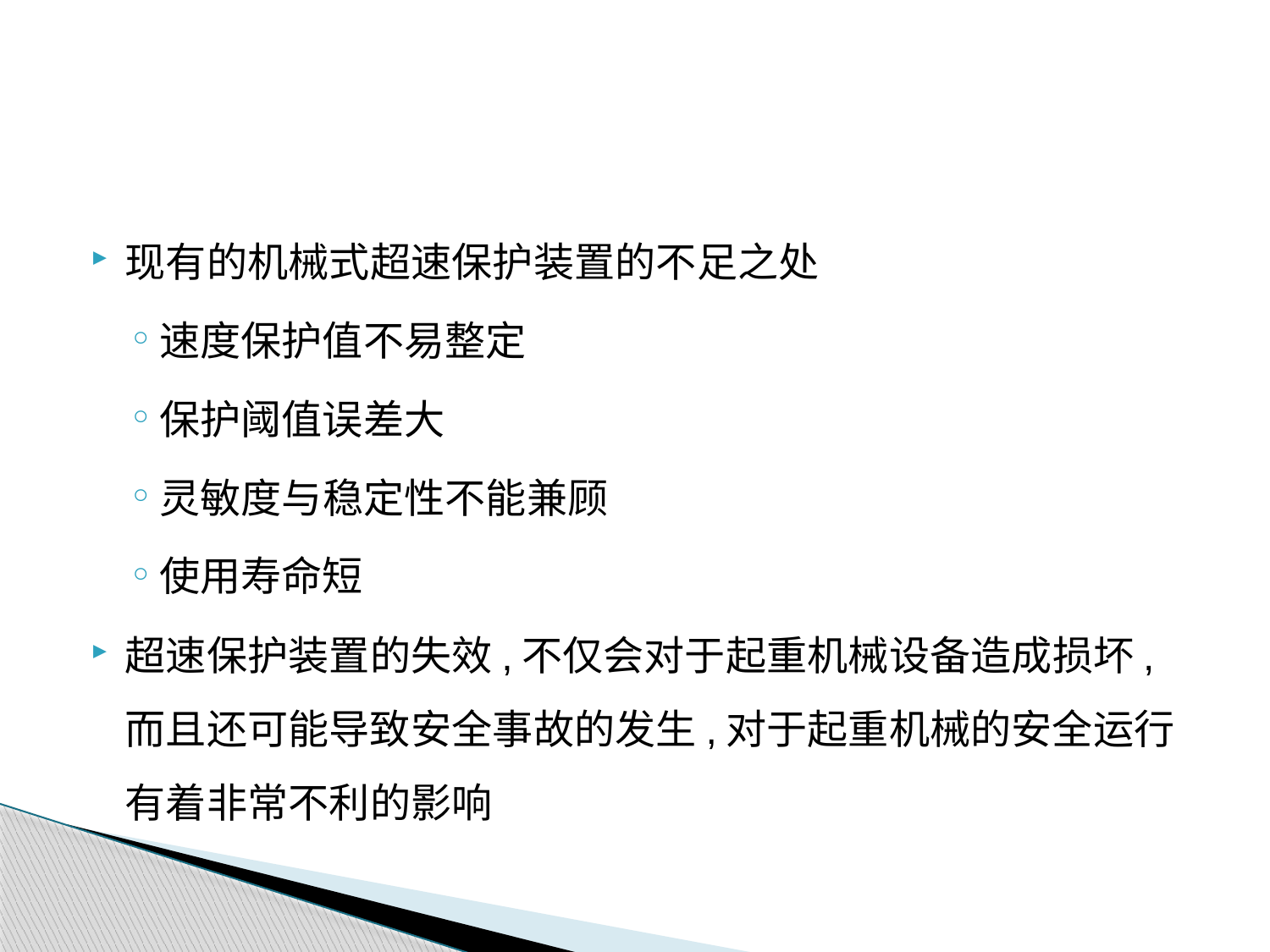

现有的机械式超速保护装置的不足之处
速度保护值不易整定
保护阈值误差大
灵敏度与稳定性不能兼顾
使用寿命短
超速保护装置的失效,不仅会对于起重机械设备造成损坏,而且还可能导致安全事故的发生,对于起重机械的安全运行有着非常不利的影响